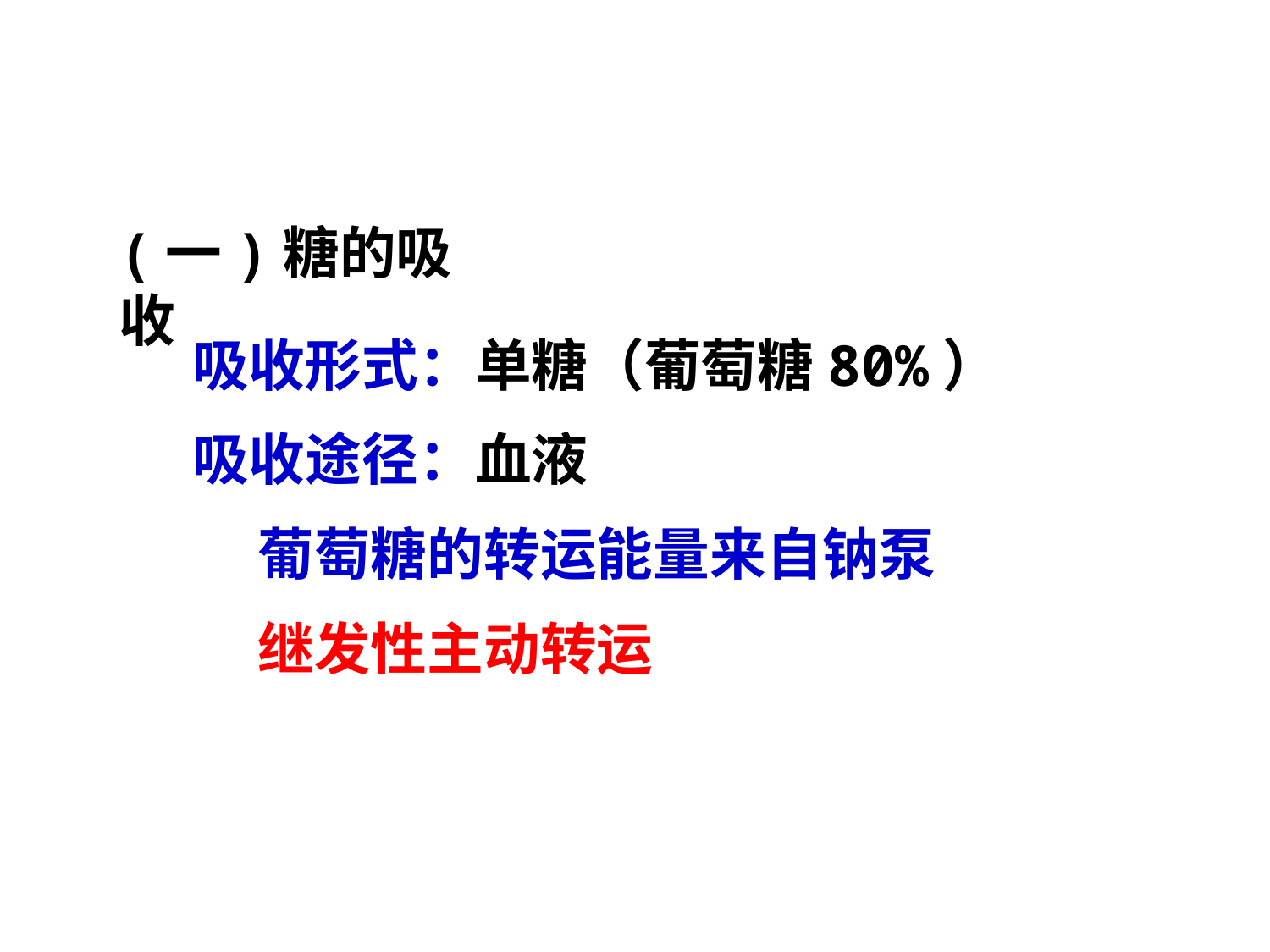

(一)糖的吸收
吸收形式：单糖（葡萄糖80%）
吸收途径：血液
    葡萄糖的转运能量来自钠泵
    继发性主动转运